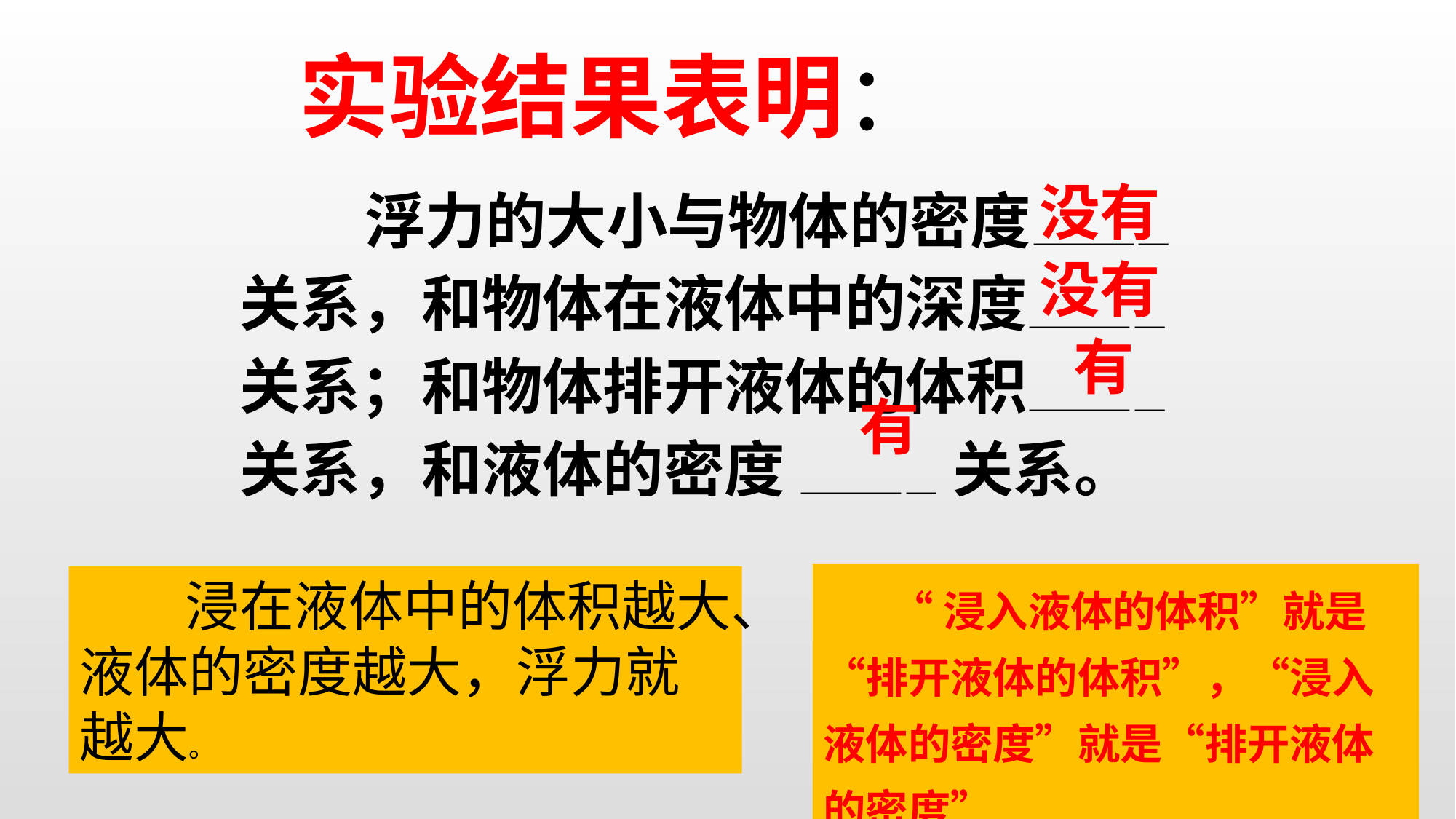

实验结果表明：
没有
        浮力的大小与物体的密度————关系，和物体在液体中的深度————关系；和物体排开液体的体积————关系，和液体的密度 ———— 关系。
没有
有
有
       “浸入液体的体积”就是“排开液体的体积”，“浸入液体的密度”就是“排开液体的密度”
     浸在液体中的体积越大、液体的密度越大，浮力就越大。